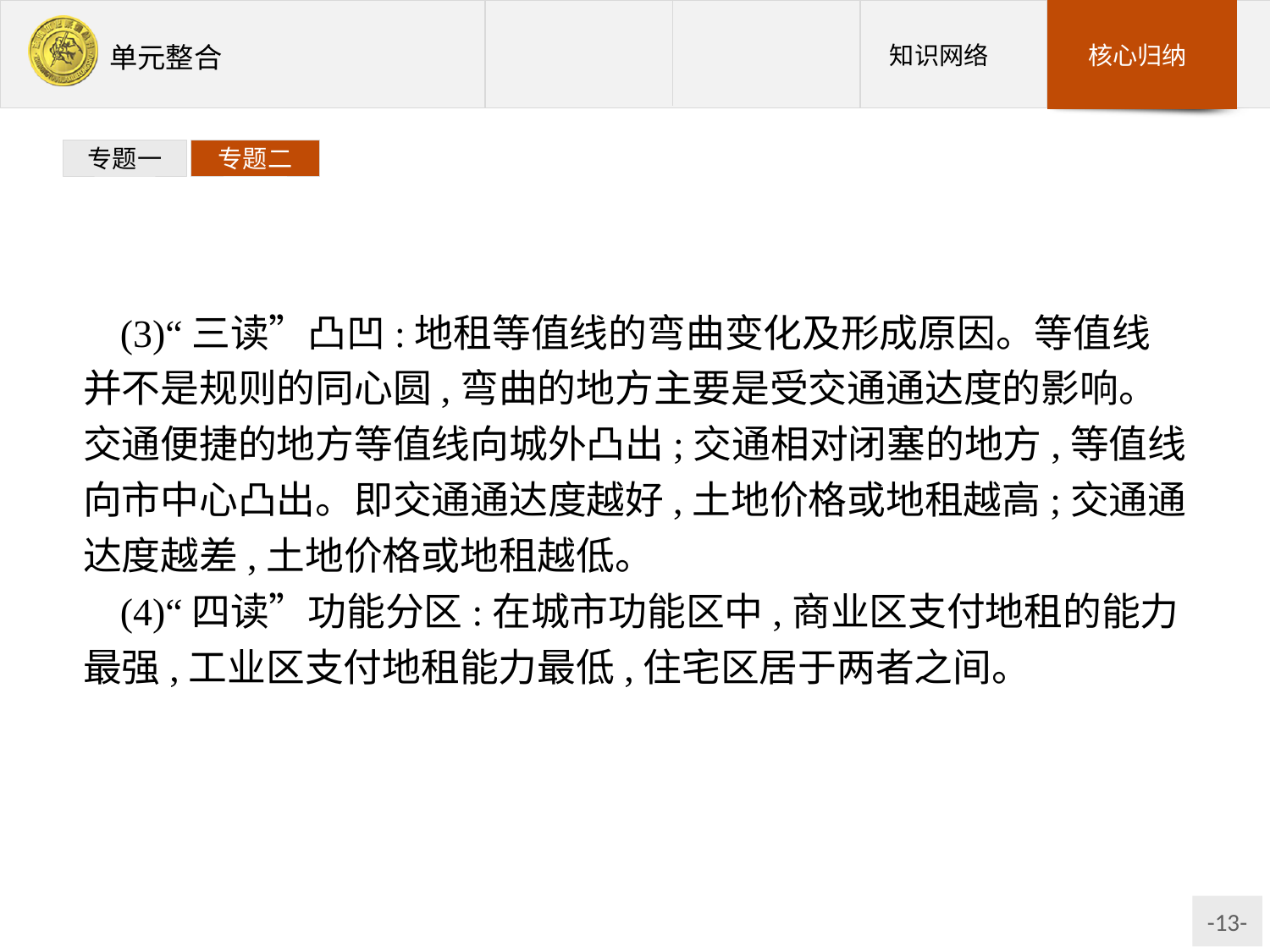

专题一
专题二
(3)“三读”凸凹:地租等值线的弯曲变化及形成原因。等值线并不是规则的同心圆,弯曲的地方主要是受交通通达度的影响。交通便捷的地方等值线向城外凸出;交通相对闭塞的地方,等值线向市中心凸出。即交通通达度越好,土地价格或地租越高;交通通达度越差,土地价格或地租越低。
(4)“四读”功能分区:在城市功能区中,商业区支付地租的能力最强,工业区支付地租能力最低,住宅区居于两者之间。